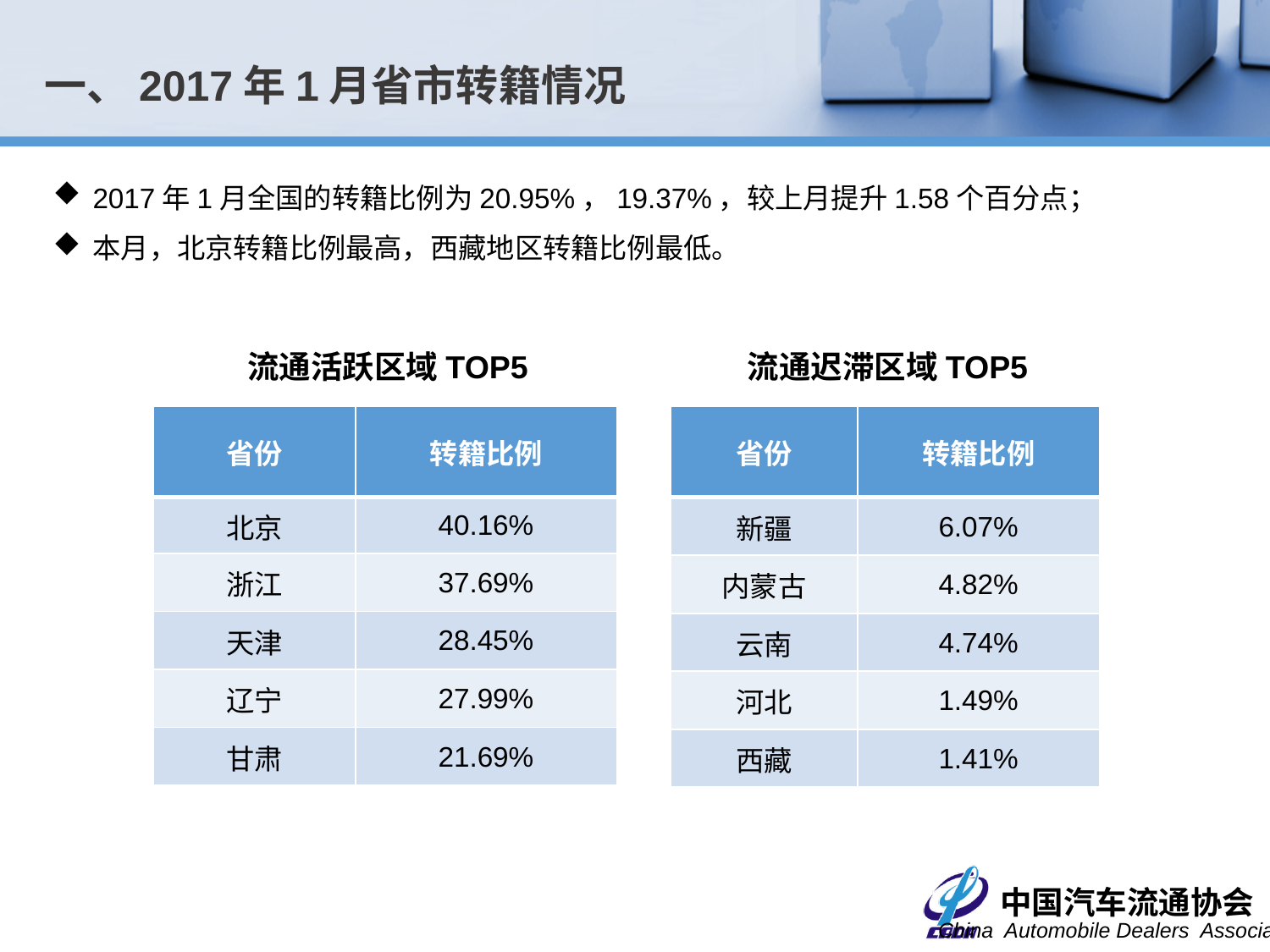

一、2017年1月省市转籍情况
2017年1月全国的转籍比例为20.95%，19.37%，较上月提升1.58个百分点；
本月，北京转籍比例最高，西藏地区转籍比例最低。
流通活跃区域TOP5
流通迟滞区域TOP5
| 省份 | 转籍比例 |
| --- | --- |
| 北京 | 40.16% |
| 浙江 | 37.69% |
| 天津 | 28.45% |
| 辽宁 | 27.99% |
| 甘肃 | 21.69% |
| 省份 | 转籍比例 |
| --- | --- |
| 新疆 | 6.07% |
| 内蒙古 | 4.82% |
| 云南 | 4.74% |
| 河北 | 1.49% |
| 西藏 | 1.41% |